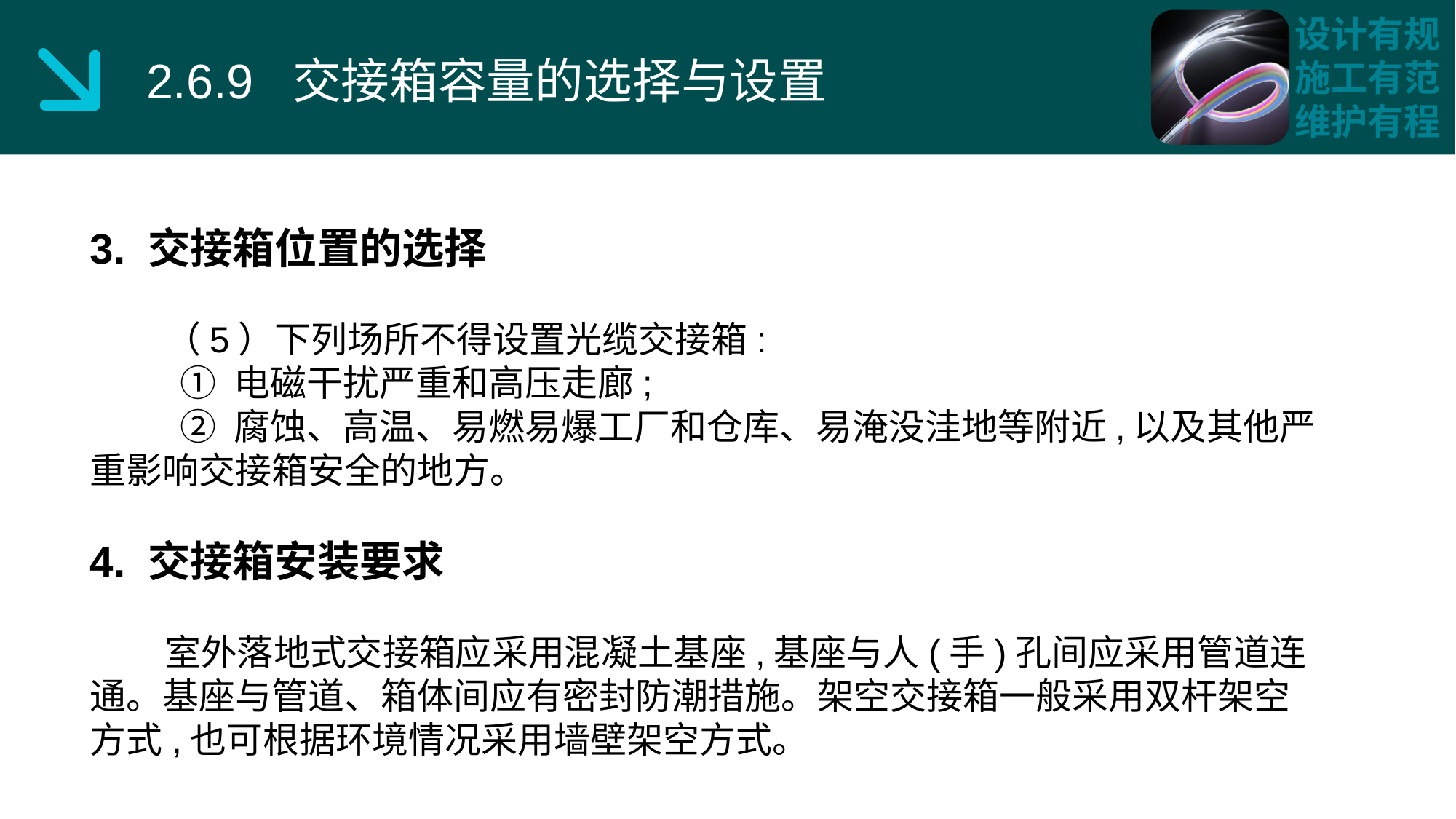

2.6.9  交接箱容量的选择与设置

3. 交接箱位置的选择

        （5）下列场所不得设置光缆交接箱:
           ① 电磁干扰严重和高压走廊;
           ② 腐蚀、高温、易燃易爆工厂和仓库、易淹没洼地等附近,以及其他严重影响交接箱安全的地方。

4. 交接箱安装要求

        室外落地式交接箱应采用混凝土基座,基座与人(手)孔间应采用管道连通。基座与管道、箱体间应有密封防潮措施。架空交接箱一般采用双杆架空方式,也可根据环境情况采用墙壁架空方式。